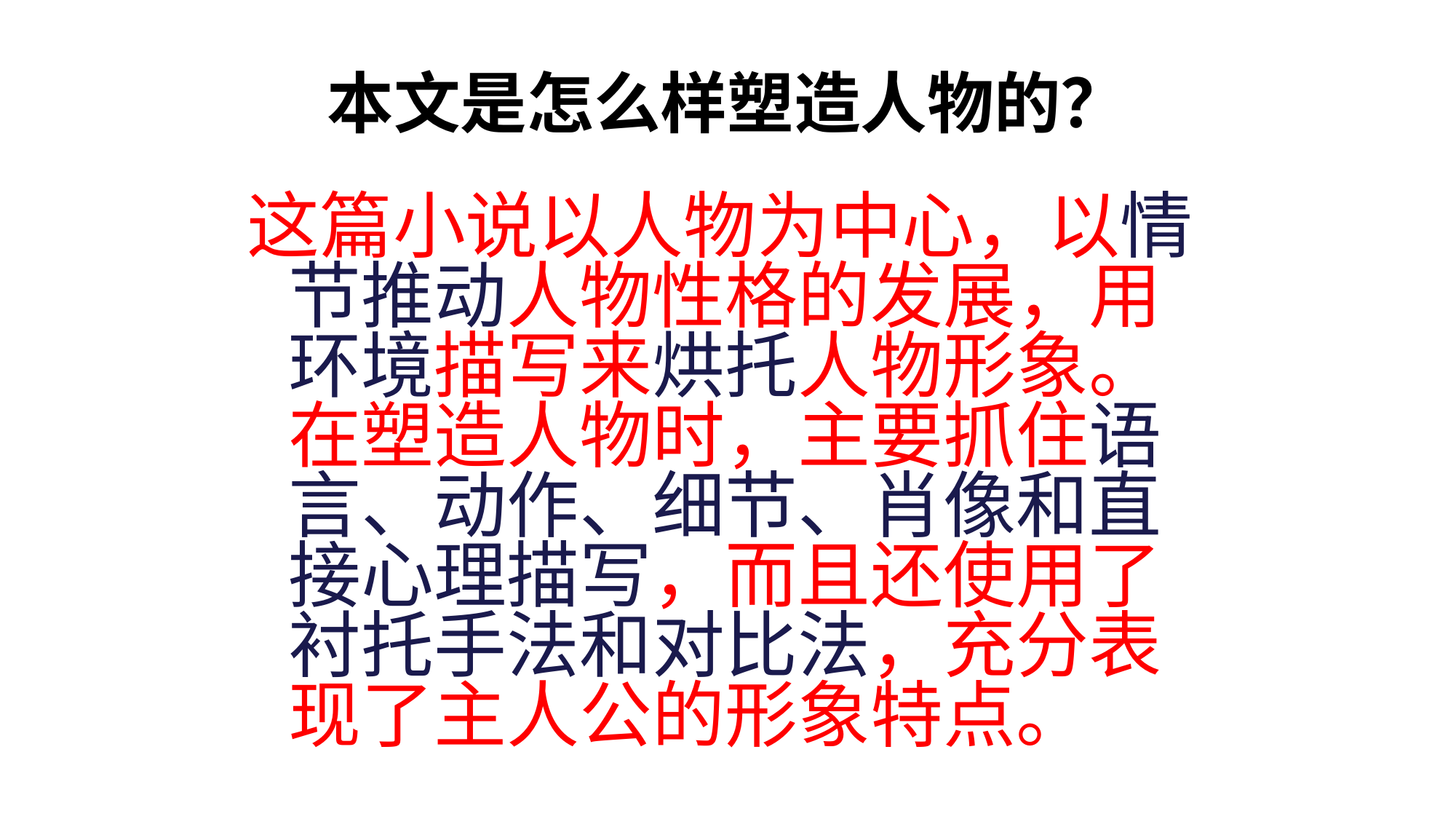

# 本文是怎么样塑造人物的？
这篇小说以人物为中心，以情节推动人物性格的发展，用环境描写来烘托人物形象。在塑造人物时，主要抓住语言、动作、细节、肖像和直接心理描写，而且还使用了衬托手法和对比法，充分表现了主人公的形象特点。